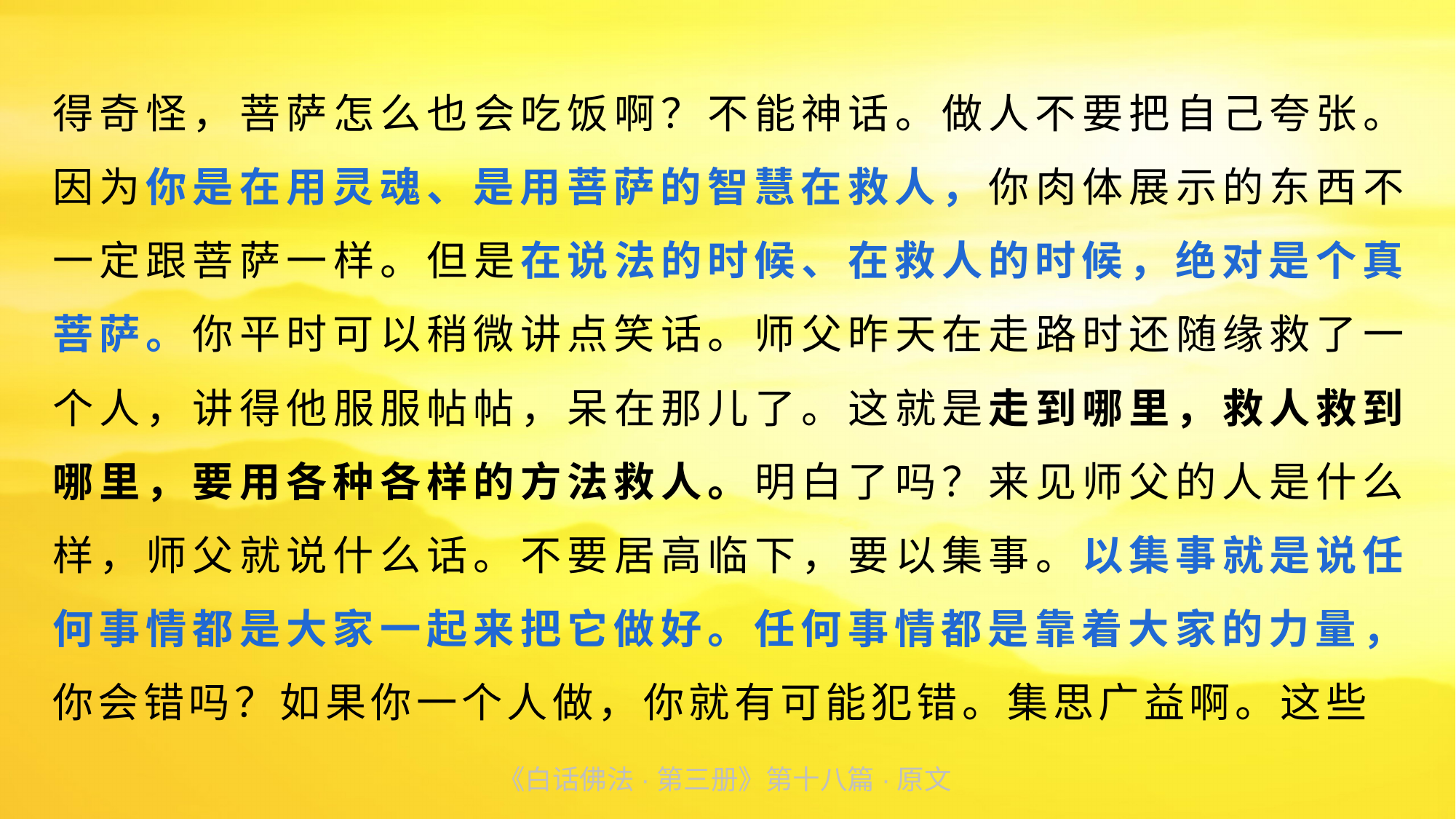

得奇怪，菩萨怎么也会吃饭啊？不能神话。做人不要把自己夸张。因为你是在用灵魂、是用菩萨的智慧在救人，你肉体展示的东西不一定跟菩萨一样。但是在说法的时候、在救人的时候，绝对是个真菩萨。你平时可以稍微讲点笑话。师父昨天在走路时还随缘救了一个人，讲得他服服帖帖，呆在那儿了。这就是走到哪里，救人救到哪里，要用各种各样的方法救人。明白了吗？来见师父的人是什么样，师父就说什么话。不要居高临下，要以集事。以集事就是说任何事情都是大家一起来把它做好。任何事情都是靠着大家的力量，你会错吗？如果你一个人做，你就有可能犯错。集思广益啊。这些
《白话佛法·第三册》第十八篇·原文